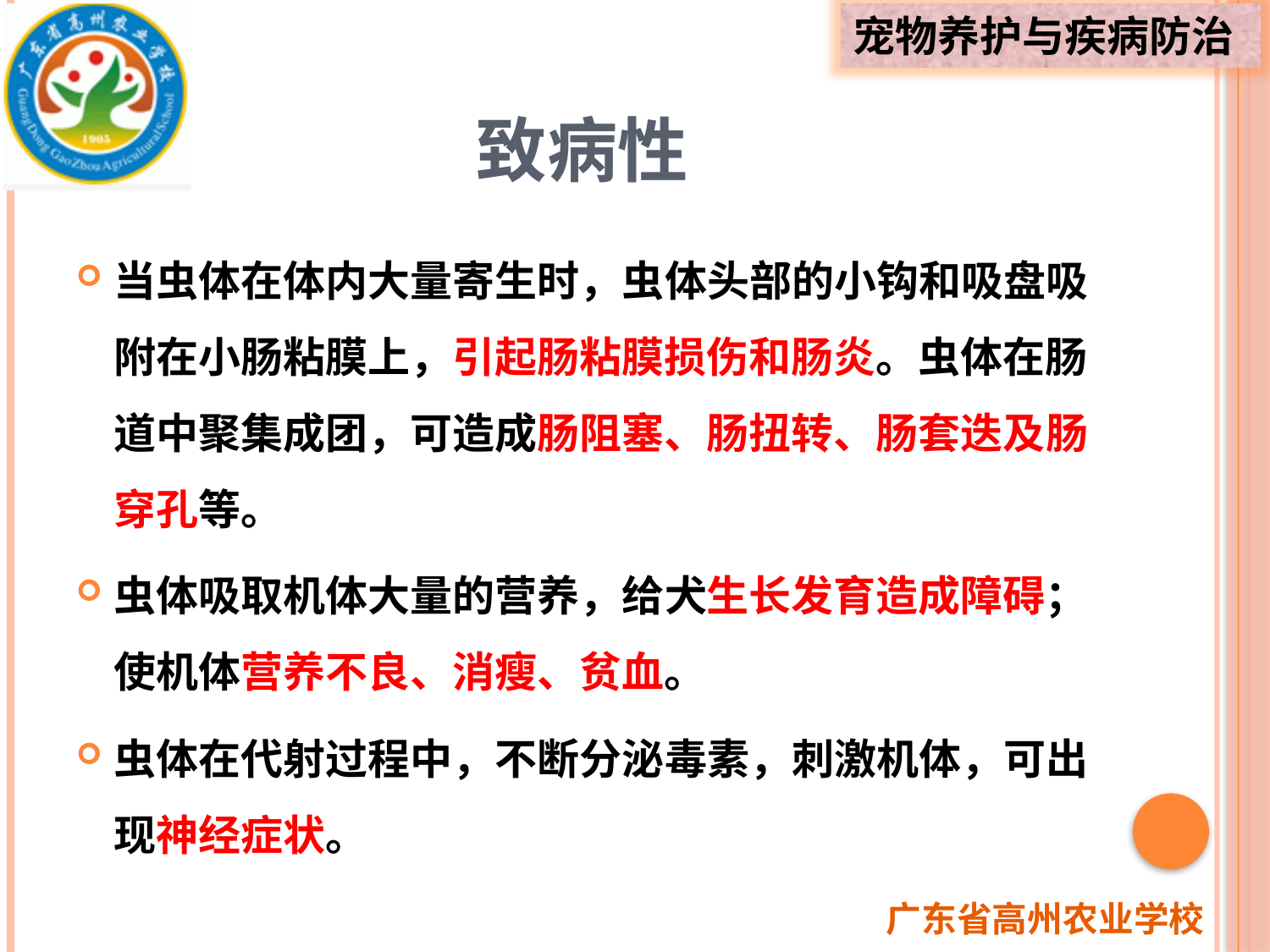

# 致病性
当虫体在体内大量寄生时，虫体头部的小钩和吸盘吸附在小肠粘膜上，引起肠粘膜损伤和肠炎。虫体在肠道中聚集成团，可造成肠阻塞、肠扭转、肠套迭及肠穿孔等。
虫体吸取机体大量的营养，给犬生长发育造成障碍；使机体营养不良、消瘦、贫血。
虫体在代射过程中，不断分泌毒素，刺激机体，可出现神经症状。